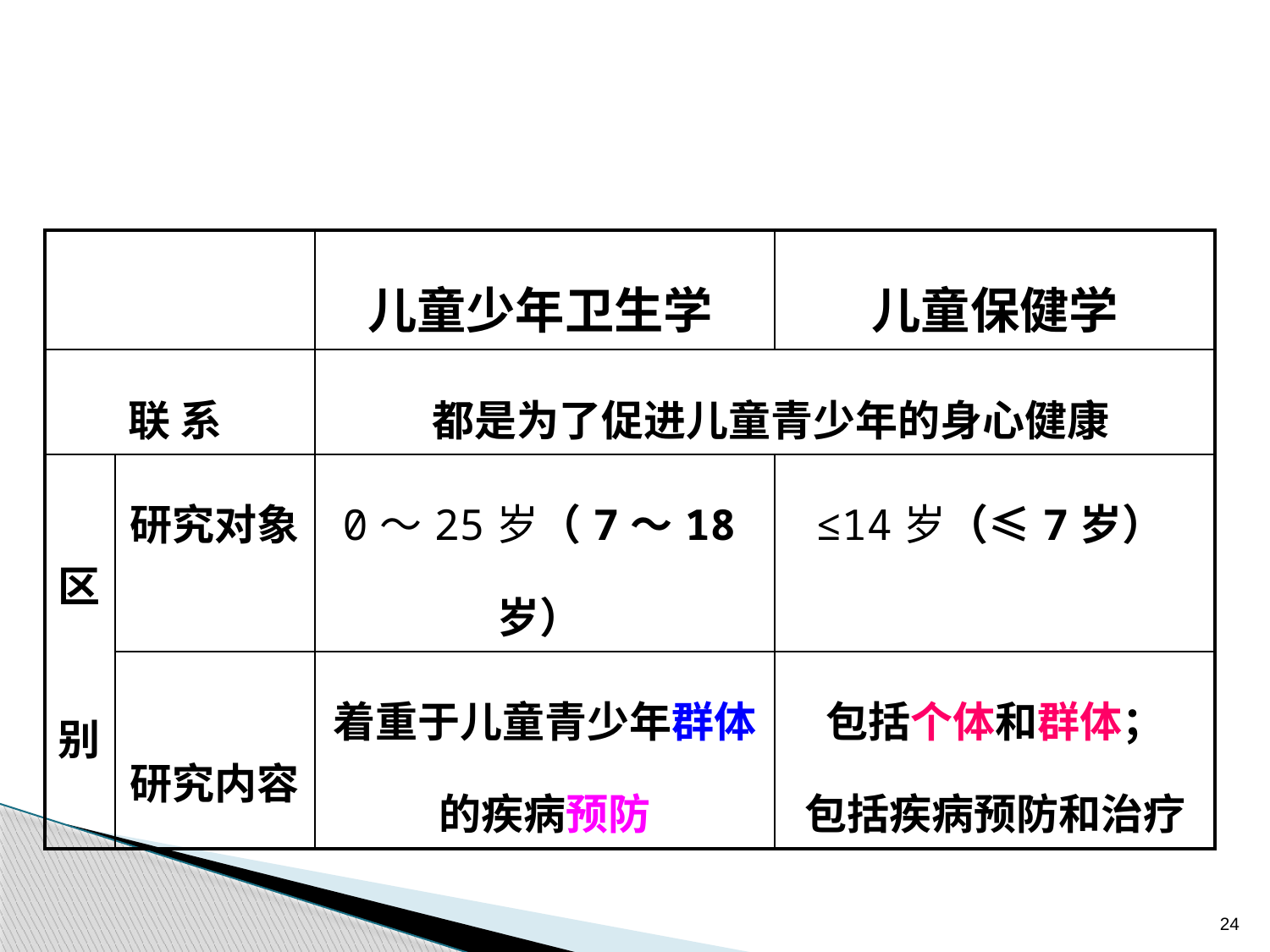

|  |  | 儿童少年卫生学 | 儿童保健学 |
| --- | --- | --- | --- |
| 联 系 |  | 都是为了促进儿童青少年的身心健康 |  |
| 区 别 | 研究对象 | 0～25岁（7～18岁） | ≤14岁（≤7岁） |
|  | 研究内容 | 着重于儿童青少年群体的疾病预防 | 包括个体和群体； 包括疾病预防和治疗 |
24